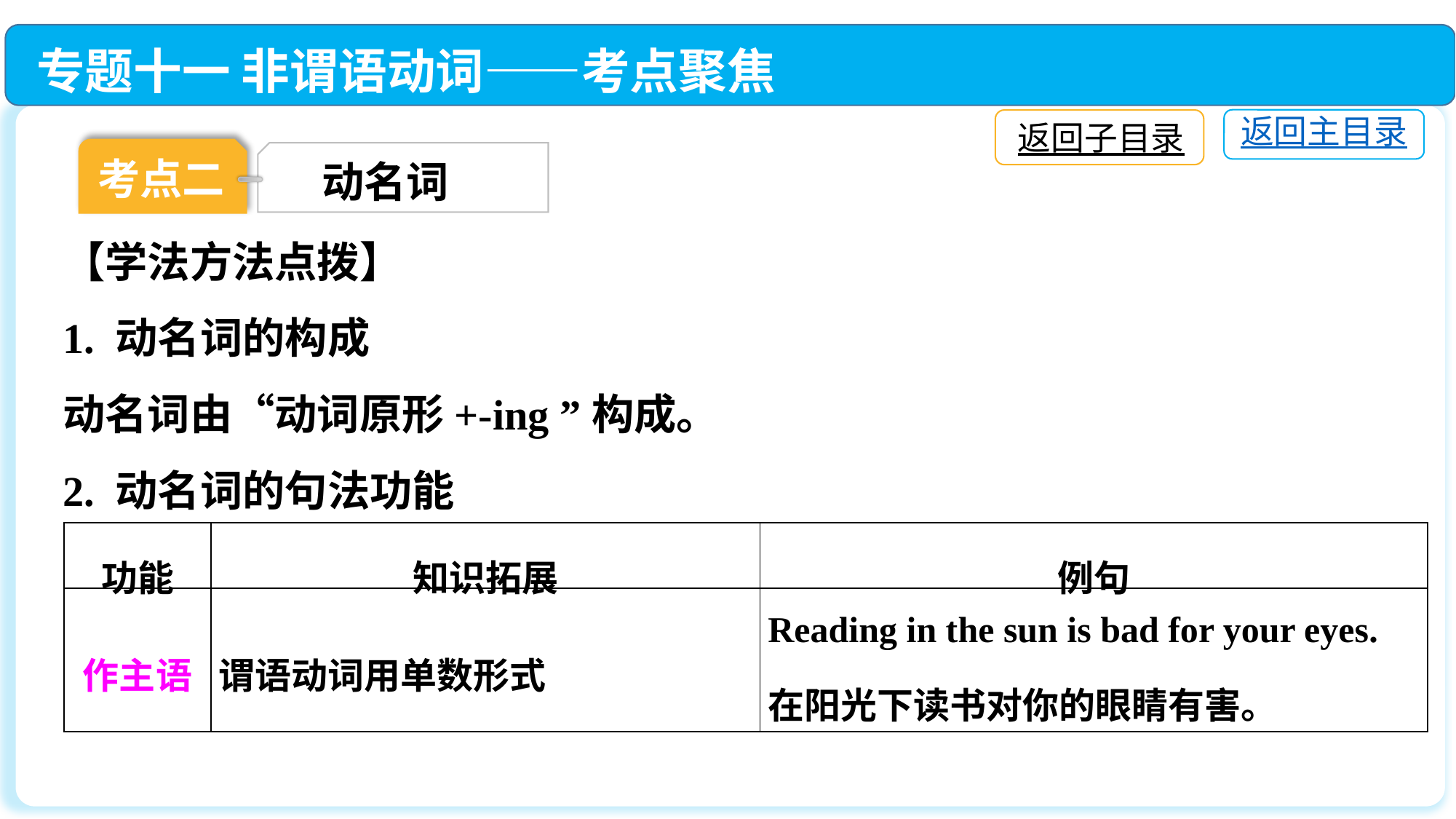

专题十一 非谓语动词——考点聚焦

返回主目录

返回子目录
考点二
动名词

【学法方法点拨】
1. 动名词的构成
动名词由“动词原形+-ing ”构成。
2. 动名词的句法功能
| 功能 | 知识拓展 | 例句 |
| --- | --- | --- |
| 作主语 | 谓语动词用单数形式 | Reading in the sun is bad for your eyes. 在阳光下读书对你的眼睛有害。 |